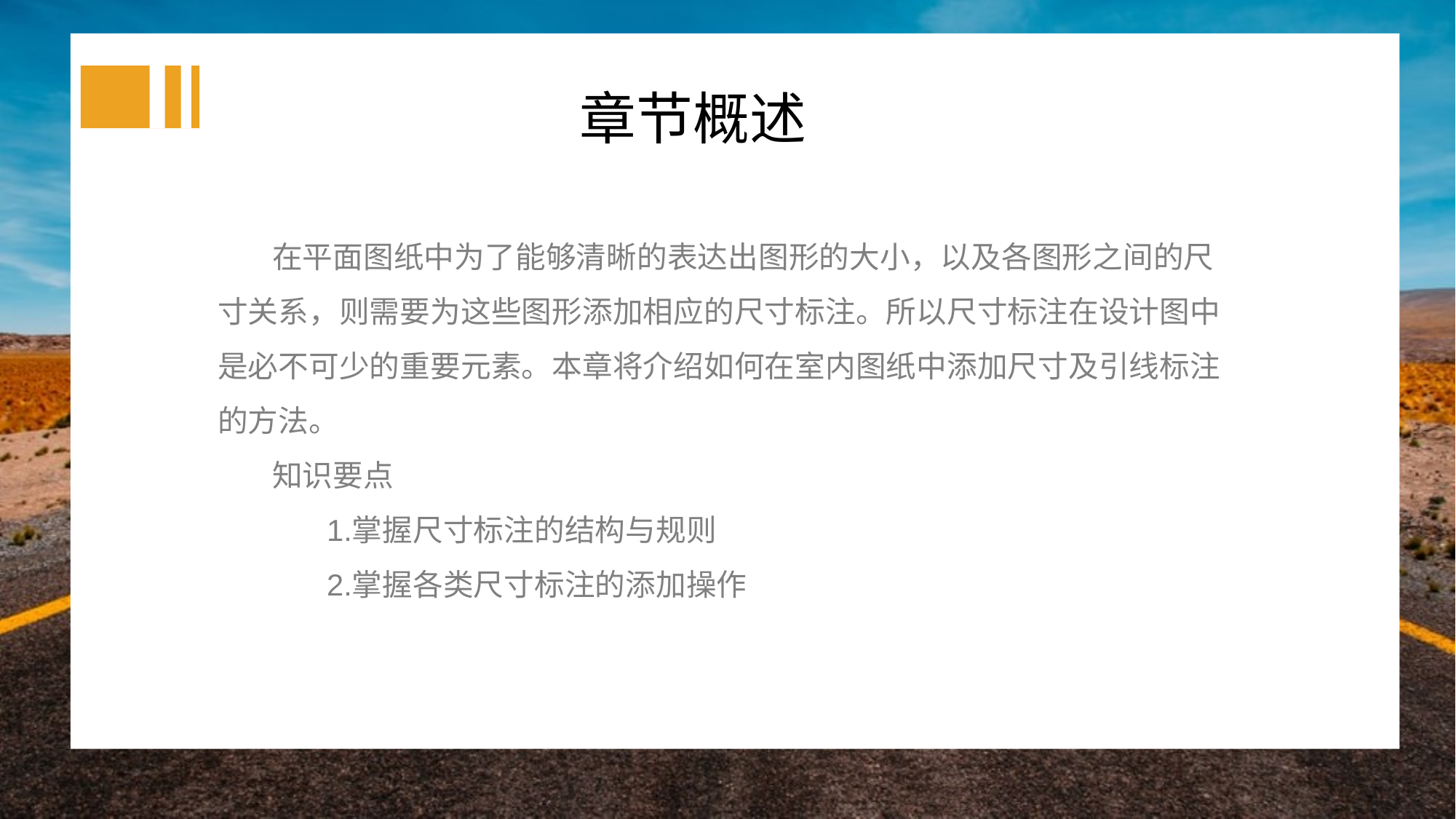

章节概述
在平面图纸中为了能够清晰的表达出图形的大小，以及各图形之间的尺寸关系，则需要为这些图形添加相应的尺寸标注。所以尺寸标注在设计图中是必不可少的重要元素。本章将介绍如何在室内图纸中添加尺寸及引线标注的方法。
知识要点
掌握尺寸标注的结构与规则
掌握各类尺寸标注的添加操作